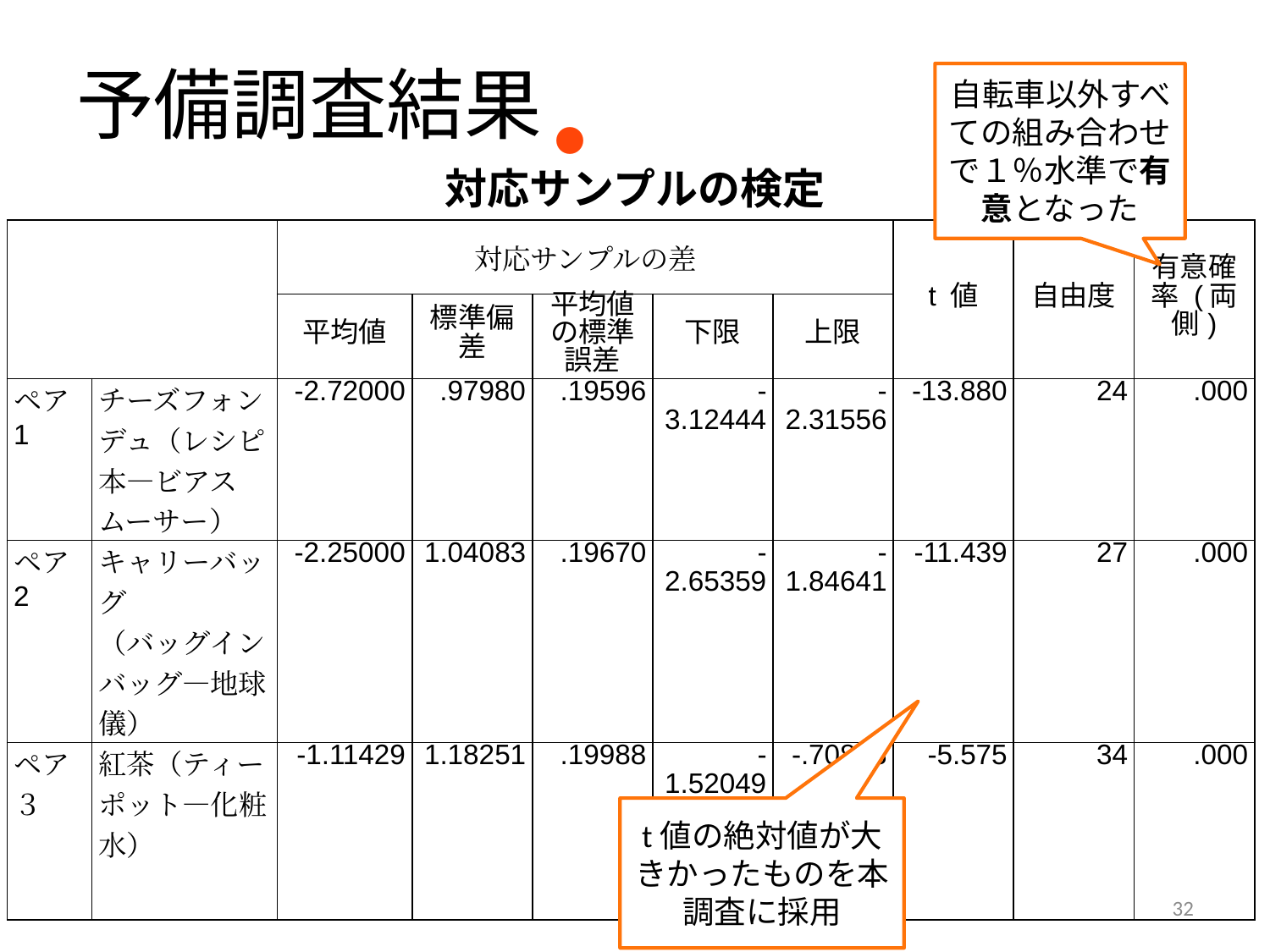

# 予備調査結果
・
自転車以外すべての組み合わせで１％水準で有意となった
対応サンプルの検定
|  |  | 対応サンプルの差 |  |  |  |  | t 値 | 自由度 | 有意確率 (両側) |
| --- | --- | --- | --- | --- | --- | --- | --- | --- | --- |
|  |  | 平均値 | 標準偏差 | 平均値の標準誤差 | 下限 | 上限 |  |  |  |
| ペア1 | チーズフォンデュ（レシピ本―ビアスムーサー） | -2.72000 | .97980 | .19596 | -3.12444 | -2.31556 | -13.880 | 24 | .000 |
| ペア2 | キャリーバッグ （バッグインバッグ―地球儀） | -2.25000 | 1.04083 | .19670 | -2.65359 | -1.84641 | -11.439 | 27 | .000 |
| ペア３ | 紅茶（ティーポット—化粧水） | -1.11429 | 1.18251 | .19988 | -1.52049 | -.70808 | -5.575 | 34 | .000 |
t値の絶対値が大きかったものを本調査に採用
32